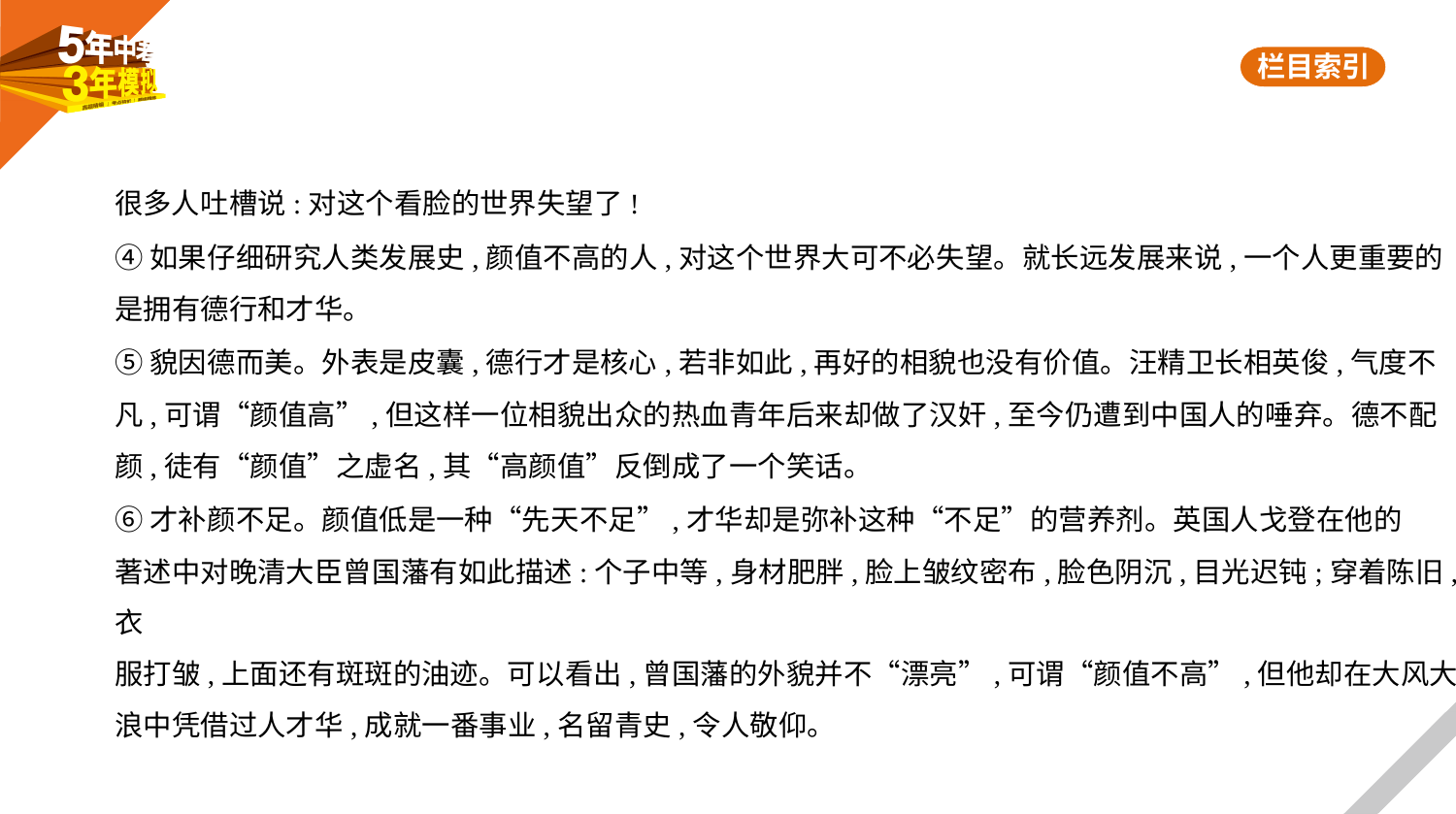

很多人吐槽说:对这个看脸的世界失望了!
④如果仔细研究人类发展史,颜值不高的人,对这个世界大可不必失望。就长远发展来说,一个人更重要的
是拥有德行和才华。
⑤貌因德而美。外表是皮囊,德行才是核心,若非如此,再好的相貌也没有价值。汪精卫长相英俊,气度不
凡,可谓“颜值高”,但这样一位相貌出众的热血青年后来却做了汉奸,至今仍遭到中国人的唾弃。德不配
颜,徒有“颜值”之虚名,其“高颜值”反倒成了一个笑话。
⑥才补颜不足。颜值低是一种“先天不足”,才华却是弥补这种“不足”的营养剂。英国人戈登在他的
著述中对晚清大臣曾国藩有如此描述:个子中等,身材肥胖,脸上皱纹密布,脸色阴沉,目光迟钝;穿着陈旧,衣
服打皱,上面还有斑斑的油迹。可以看出,曾国藩的外貌并不“漂亮”,可谓“颜值不高”,但他却在大风大
浪中凭借过人才华,成就一番事业,名留青史,令人敬仰。